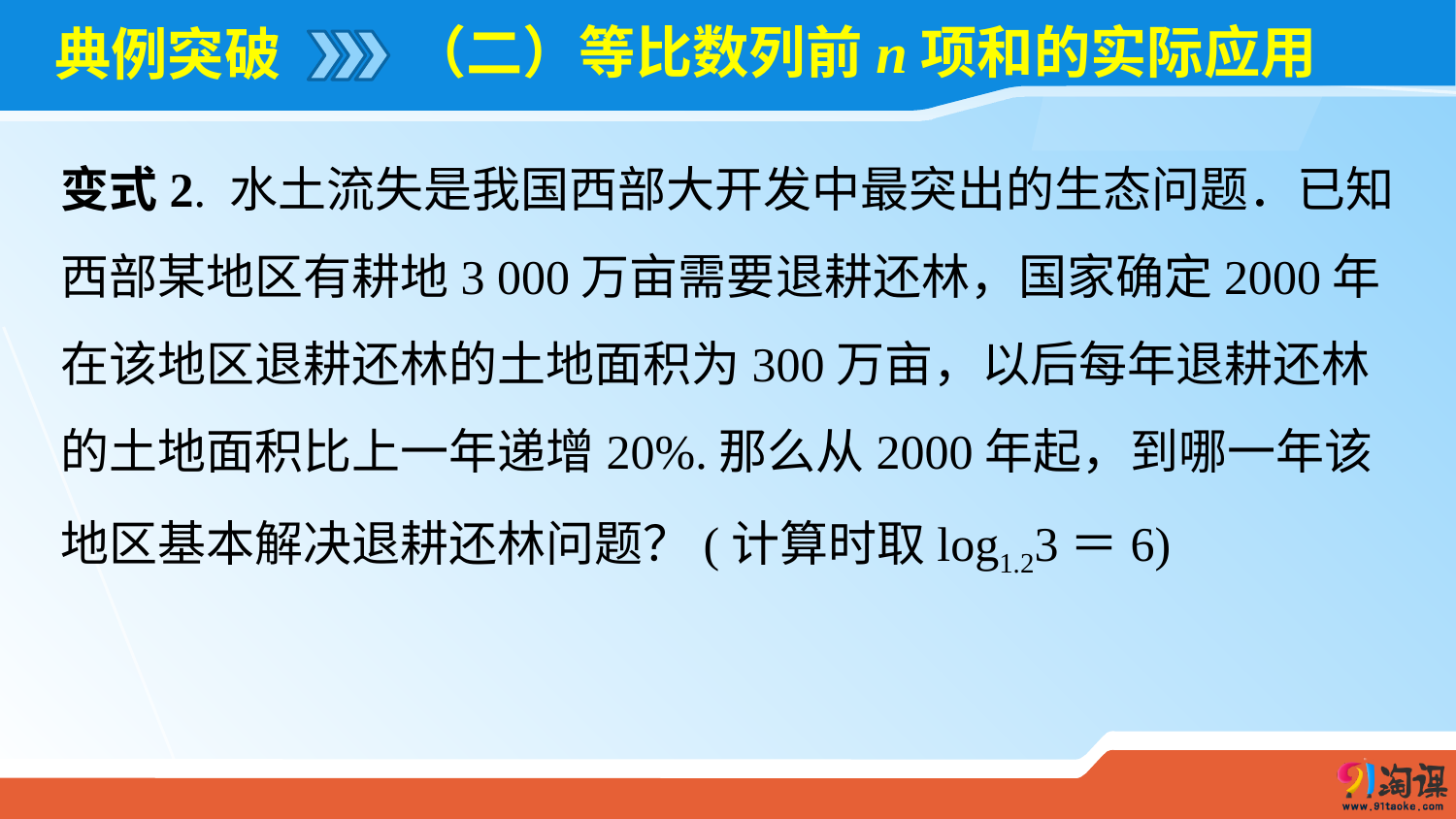

（二）等比数列前n项和的实际应用
# 典例突破
变式2. 水土流失是我国西部大开发中最突出的生态问题．已知西部某地区有耕地3 000万亩需要退耕还林，国家确定2000年在该地区退耕还林的土地面积为300万亩，以后每年退耕还林的土地面积比上一年递增20%.那么从2000年起，到哪一年该地区基本解决退耕还林问题？(计算时取log1.23＝6)